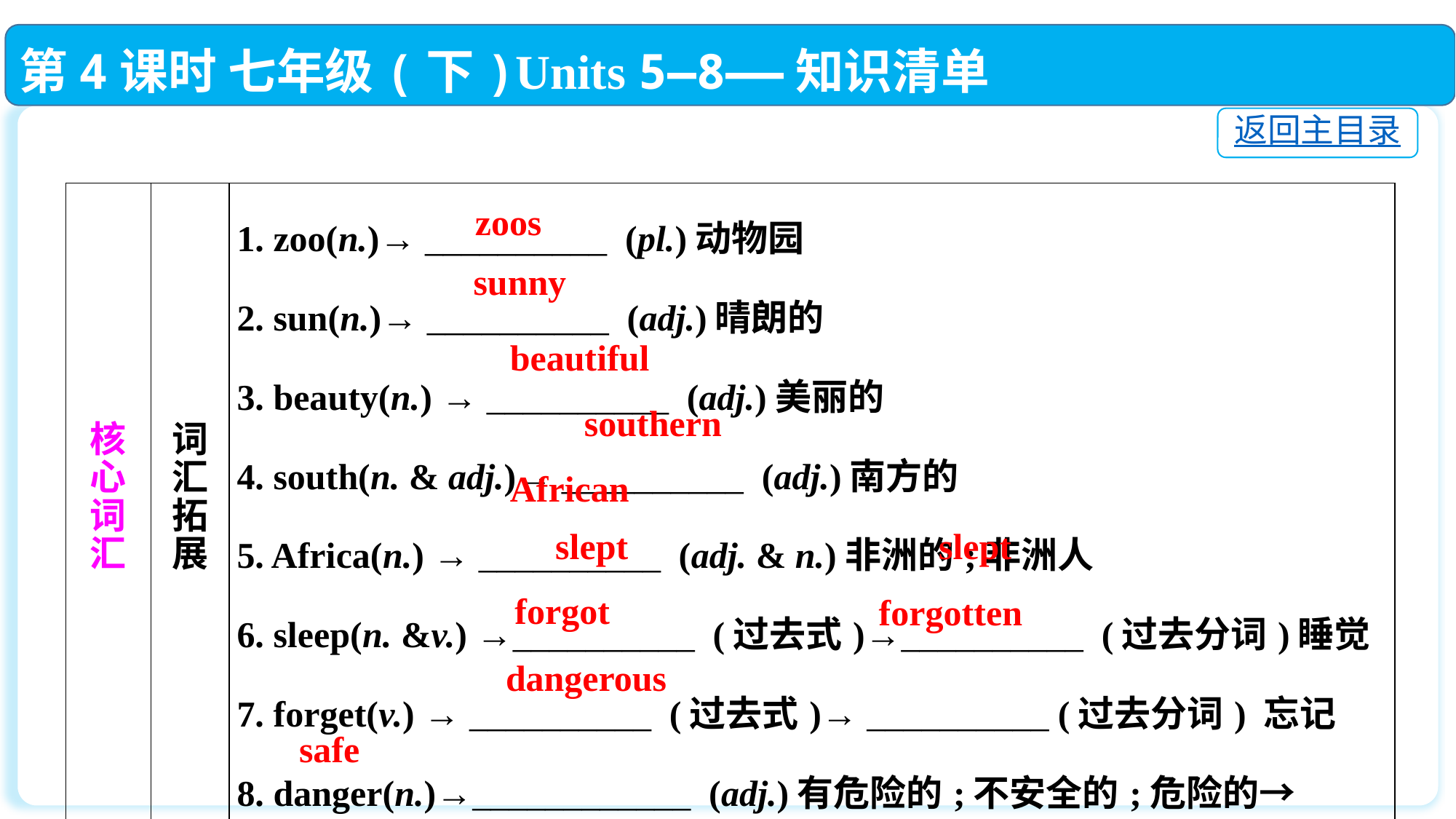

第4课时 七年级(下)Units 5—8——知识清单

返回主目录
| 核 心 词 汇 | 词 汇 拓 展 | 1. zoo(n.)→ \_\_\_\_\_\_\_\_\_\_ (pl.)动物园 2. sun(n.)→ \_\_\_\_\_\_\_\_\_\_ (adj.)晴朗的 3. beauty(n.) → \_\_\_\_\_\_\_\_\_\_ (adj.)美丽的 4. south(n. & adj.)→ \_\_\_\_\_\_\_\_\_\_ (adj.)南方的 5. Africa(n.) → \_\_\_\_\_\_\_\_\_\_ (adj. & n.)非洲的;非洲人 6. sleep(n. &v.) →\_\_\_\_\_\_\_\_\_\_ (过去式)→\_\_\_\_\_\_\_\_\_\_ (过去分词)睡觉 7. forget(v.) → \_\_\_\_\_\_\_\_\_\_ (过去式)→ \_\_\_\_\_\_\_\_\_\_ (过去分词) 忘记 8. danger(n.)→\_\_\_\_\_\_\_\_\_\_\_\_ (adj.)有危险的;不安全的;危险的→ 　　　　 \_\_\_\_\_\_ (反义词)安全的;无危险的 |
| --- | --- | --- |
zoos

 sunny
beautiful
southern
African
slept
slept
forgot
forgotten
dangerous
safe